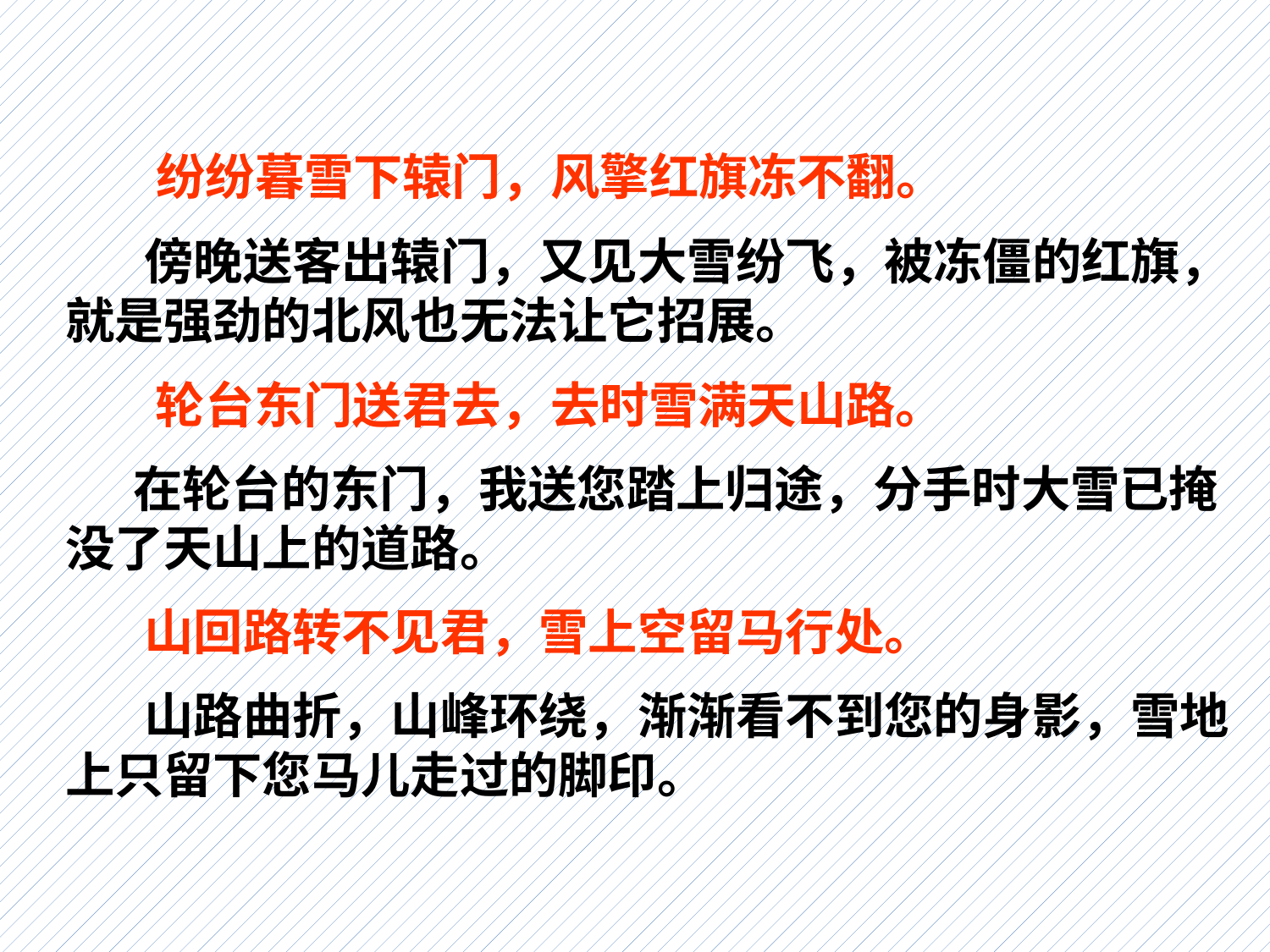

纷纷暮雪下辕门，风擎红旗冻不翻。
      傍晚送客出辕门，又见大雪纷飞，被冻僵的红旗，就是强劲的北风也无法让它招展。
       轮台东门送君去，去时雪满天山路。
     在轮台的东门，我送您踏上归途，分手时大雪已掩没了天山上的道路。
      山回路转不见君，雪上空留马行处。
      山路曲折，山峰环绕，渐渐看不到您的身影，雪地上只留下您马儿走过的脚印。